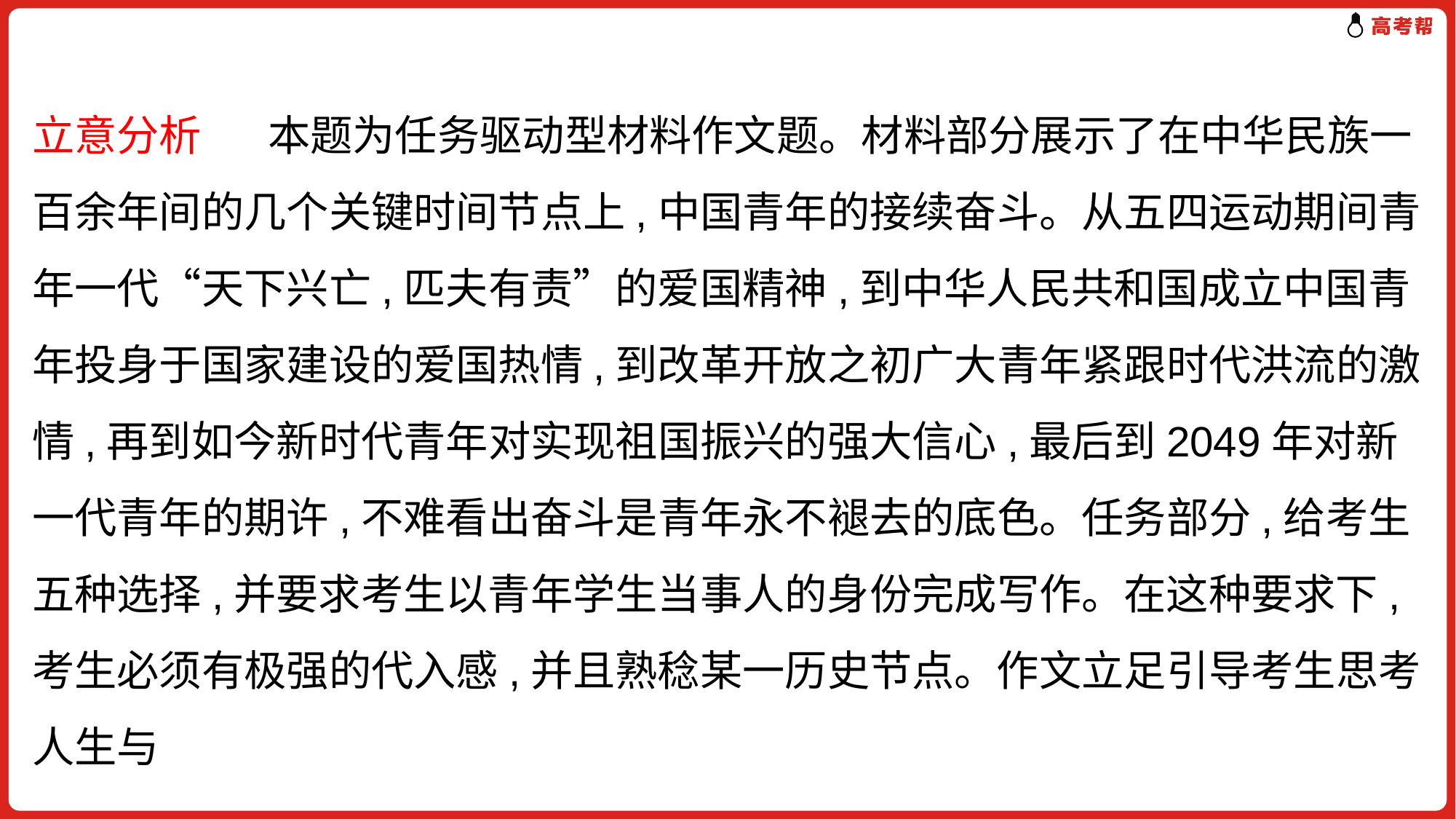

立意分析       本题为任务驱动型材料作文题。材料部分展示了在中华民族一百余年间的几个关键时间节点上,中国青年的接续奋斗。从五四运动期间青年一代“天下兴亡,匹夫有责”的爱国精神,到中华人民共和国成立中国青年投身于国家建设的爱国热情,到改革开放之初广大青年紧跟时代洪流的激情,再到如今新时代青年对实现祖国振兴的强大信心,最后到2049年对新一代青年的期许,不难看出奋斗是青年永不褪去的底色。任务部分,给考生五种选择,并要求考生以青年学生当事人的身份完成写作。在这种要求下,考生必须有极强的代入感,并且熟稔某一历史节点。作文立足引导考生思考人生与